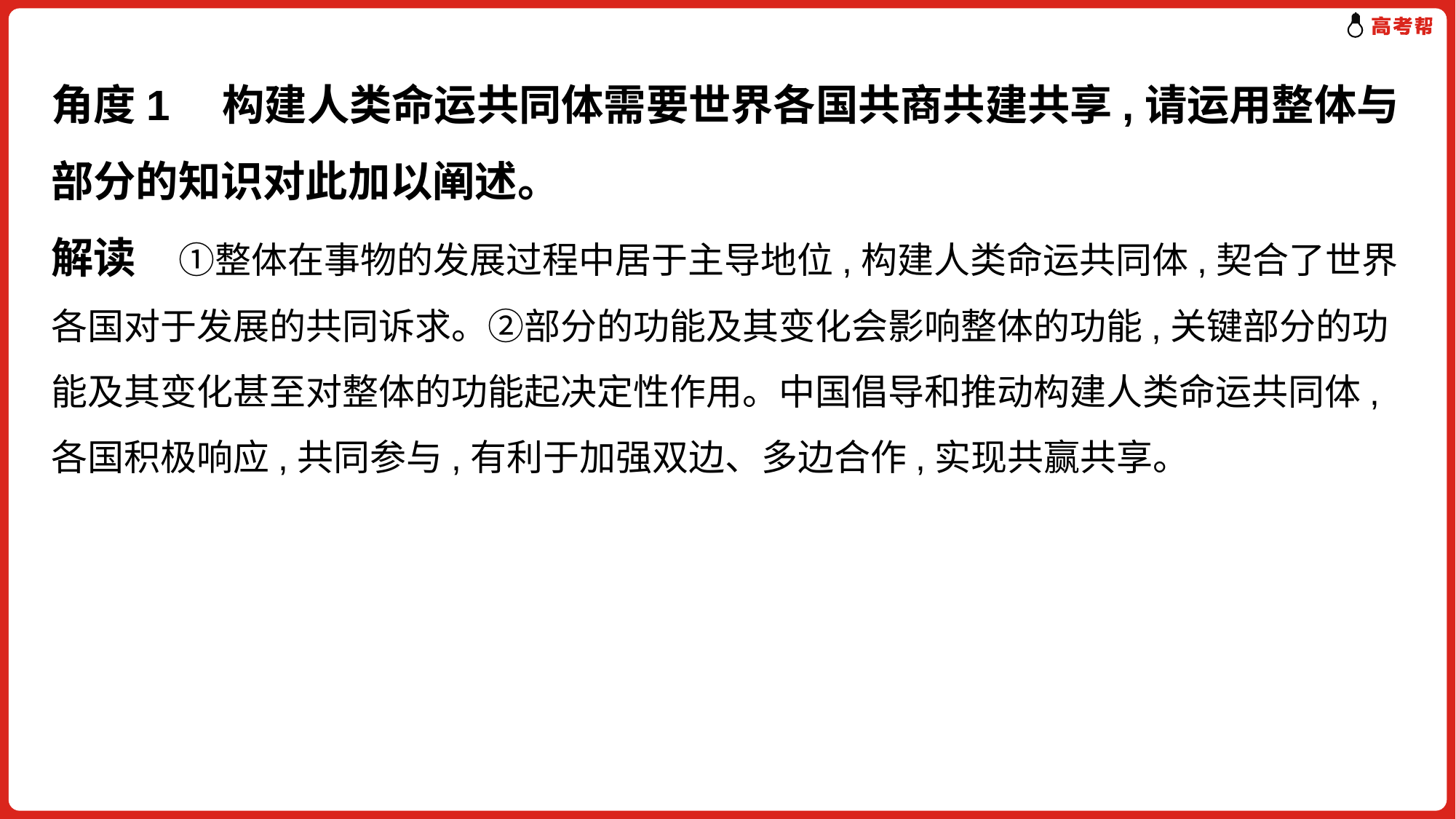

# 角度1　构建人类命运共同体需要世界各国共商共建共享,请运用整体与部分的知识对此加以阐述。 解读　①整体在事物的发展过程中居于主导地位,构建人类命运共同体,契合了世界各国对于发展的共同诉求。②部分的功能及其变化会影响整体的功能,关键部分的功能及其变化甚至对整体的功能起决定性作用。中国倡导和推动构建人类命运共同体,各国积极响应,共同参与,有利于加强双边、多边合作,实现共赢共享。